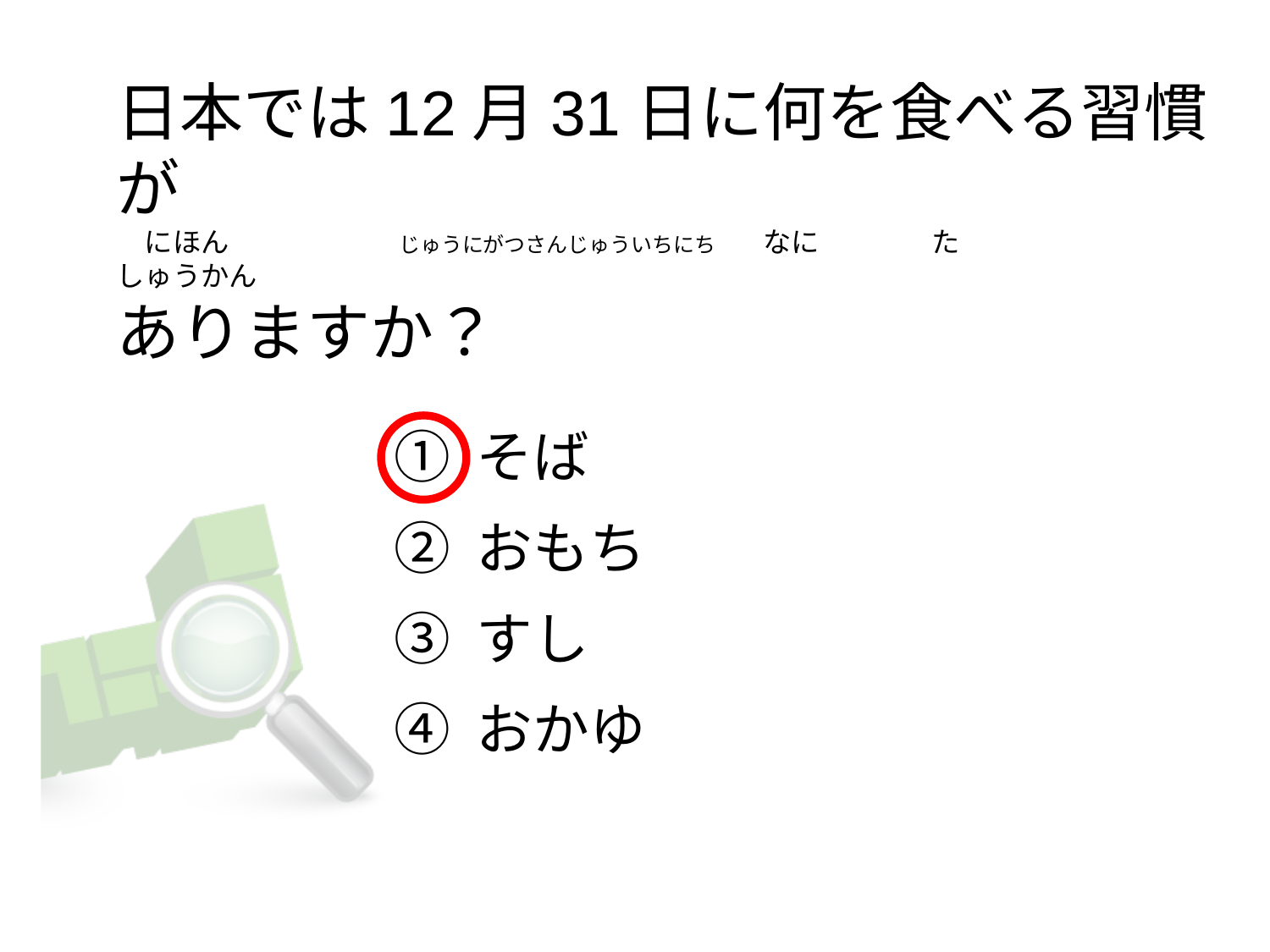

# 日本では12月31日に何を食べる習慣が 　にほん　　　         　じゅうにがつさんじゅういちにち　   なに　　　　た　　 　　　　　しゅうかん ありますか？
① そば
② おもち
③ すし
④ おかゆ